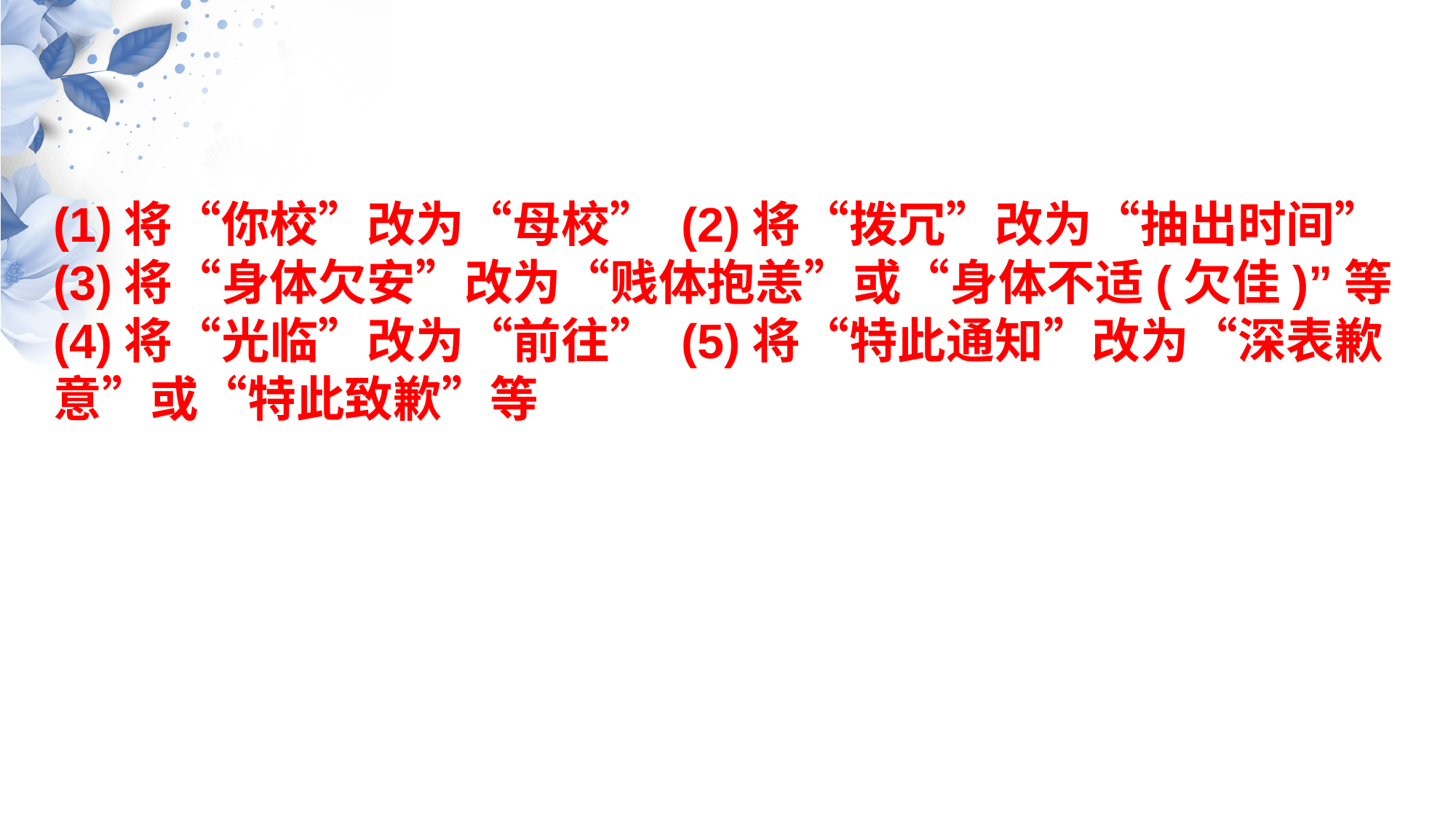

(1)将“你校”改为“母校” (2)将“拨冗”改为“抽出时间” (3)将“身体欠安”改为“贱体抱恙”或“身体不适(欠佳)”等 (4)将“光临”改为“前往” (5)将“特此通知”改为“深表歉意”或“特此致歉”等